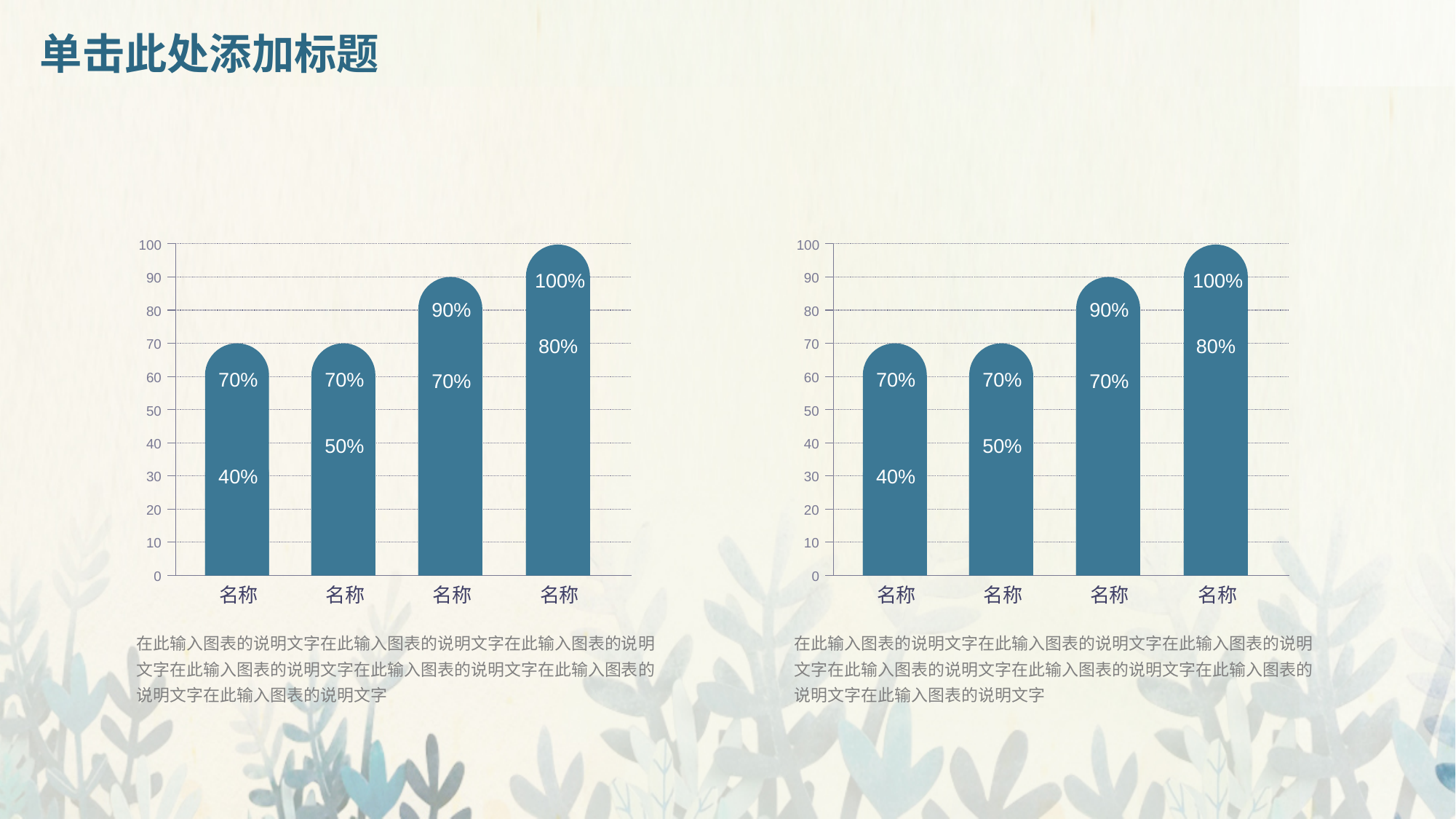

# 单击此处添加标题
100
90
80
70
60
50
40
30
20
10
0
100
90
80
70
60
50
40
30
20
10
0

100%
100%

90%
90%

80%
80%

70%
70%
70%
70%
70%
70%

50%
50%

40%
40%
名称
名称
名称
名称
名称
名称
名称
名称
在此输入图表的说明文字在此输入图表的说明文字在此输入图表的说明文字在此输入图表的说明文字在此输入图表的说明文字在此输入图表的说明文字在此输入图表的说明文字
在此输入图表的说明文字在此输入图表的说明文字在此输入图表的说明文字在此输入图表的说明文字在此输入图表的说明文字在此输入图表的说明文字在此输入图表的说明文字